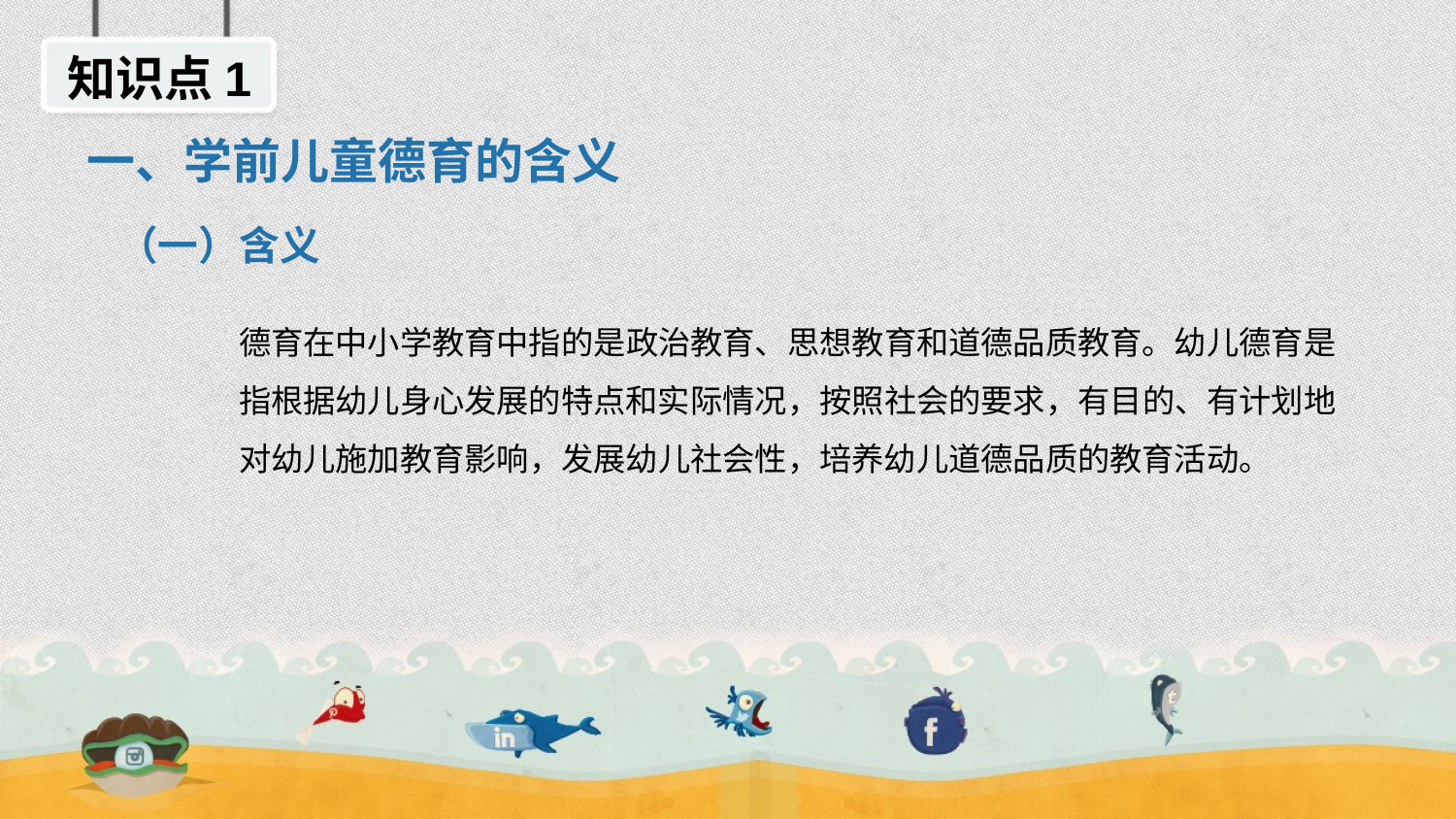

知识点1
一、学前儿童德育的含义
（一）含义
德育在中小学教育中指的是政治教育、思想教育和道德品质教育。幼儿德育是指根据幼儿身心发展的特点和实际情况，按照社会的要求，有目的、有计划地对幼儿施加教育影响，发展幼儿社会性，培养幼儿道德品质的教育活动。